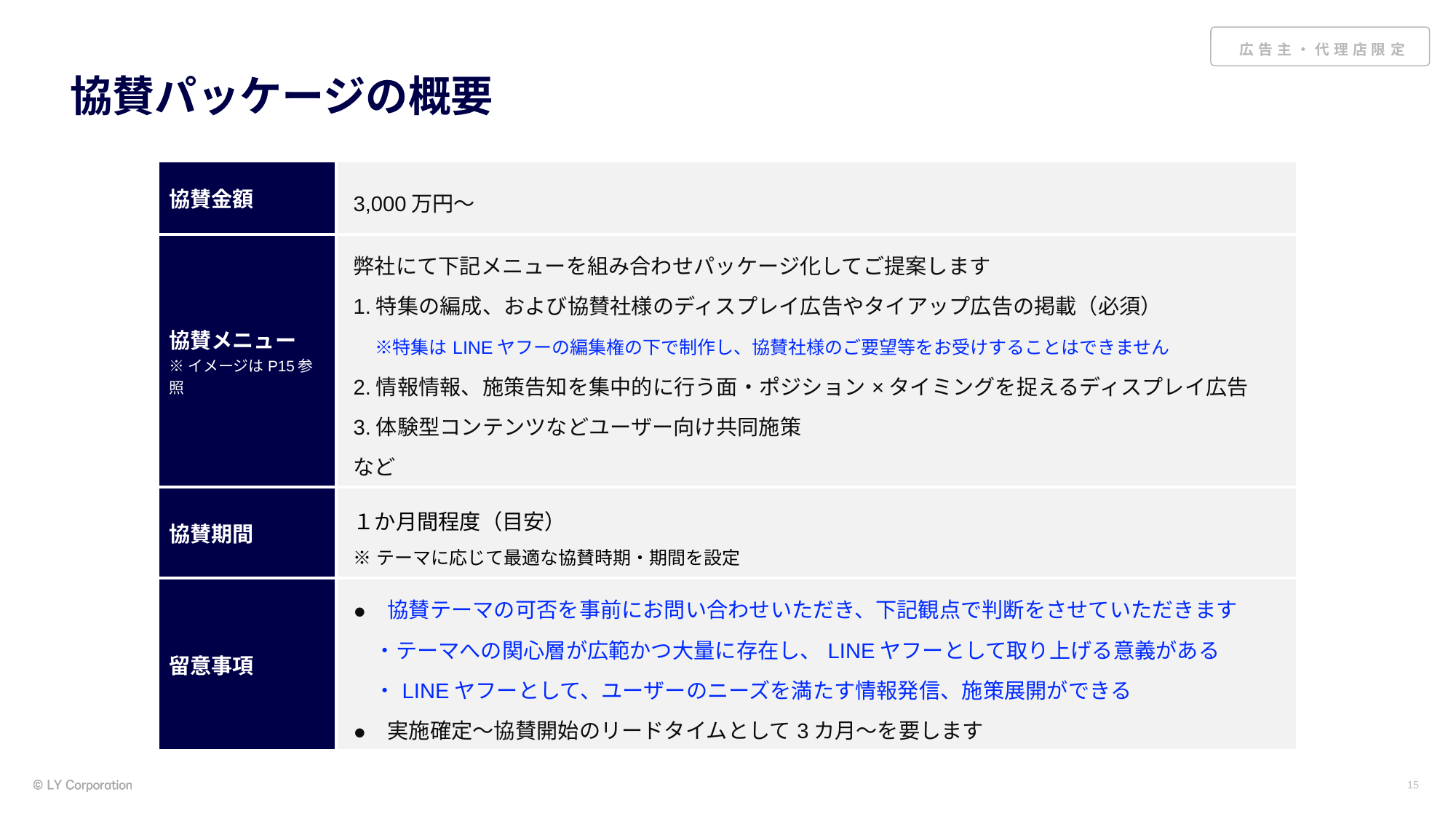

# 協賛パッケージの概要
| 協賛金額 | 3,000万円～ |
| --- | --- |
| 協賛メニュー ※イメージはP15参照 | 弊社にて下記メニューを組み合わせパッケージ化してご提案します 1.特集の編成、および協賛社様のディスプレイ広告やタイアップ広告の掲載（必須） 　※特集はLINEヤフーの編集権の下で制作し、協賛社様のご要望等をお受けすることはできません 2.情報情報、施策告知を集中的に行う面・ポジション×タイミングを捉えるディスプレイ広告 3.体験型コンテンツなどユーザー向け共同施策 など |
| 協賛期間 | １か月間程度（目安） ※テーマに応じて最適な協賛時期・期間を設定 |
| 留意事項 | 協賛テーマの可否を事前にお問い合わせいただき、下記観点で判断をさせていただきます 　・テーマへの関心層が広範かつ大量に存在し、LINEヤフーとして取り上げる意義がある 　・LINEヤフーとして、ユーザーのニーズを満たす情報発信、施策展開ができる 実施確定～協賛開始のリードタイムとして3カ月～を要します |